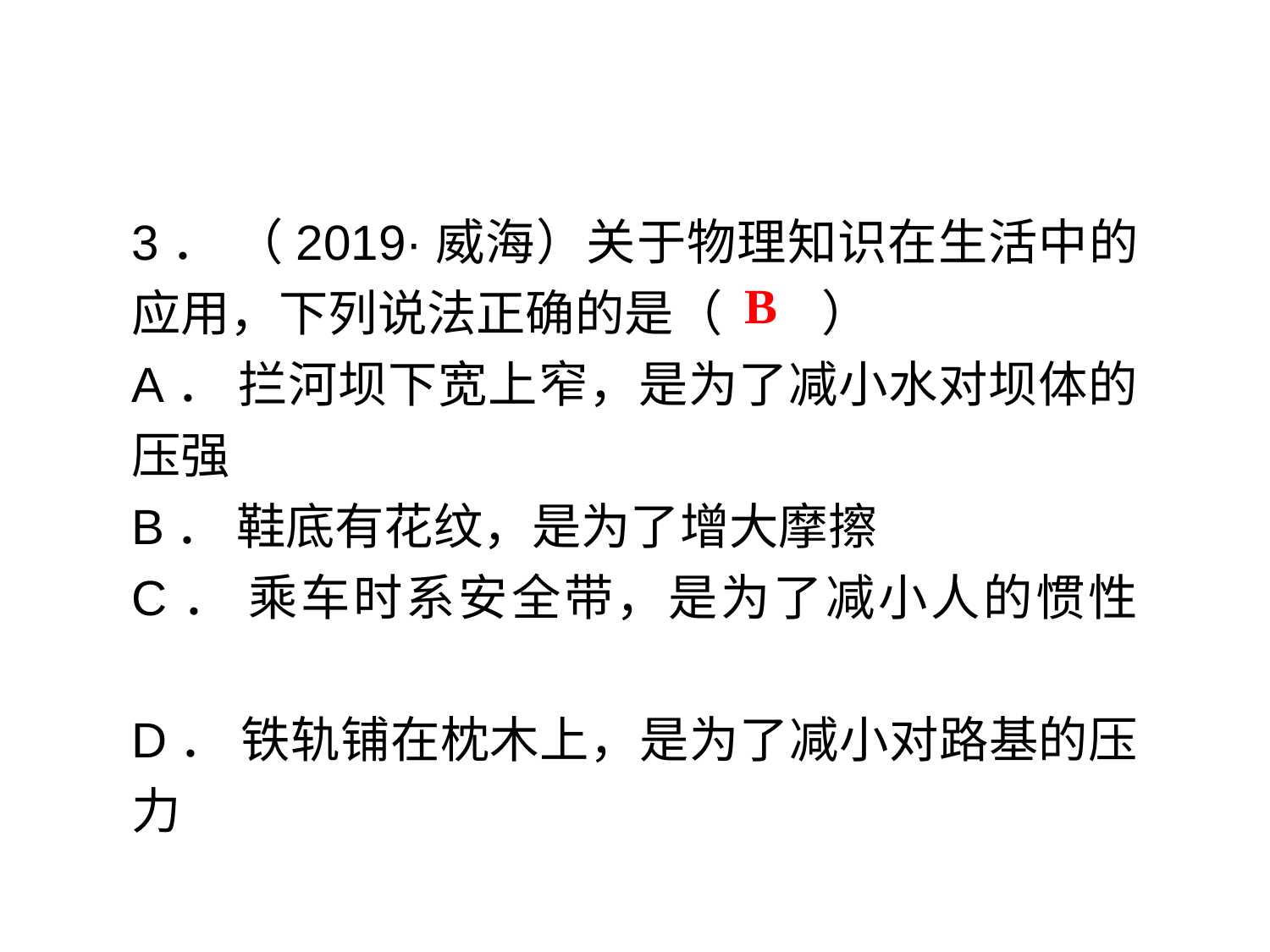

3． （2019·威海）关于物理知识在生活中的应用，下列说法正确的是（　　）
A． 拦河坝下宽上窄，是为了减小水对坝体的压强
B． 鞋底有花纹，是为了增大摩擦
C． 乘车时系安全带，是为了减小人的惯性
D． 铁轨铺在枕木上，是为了减小对路基的压力
B